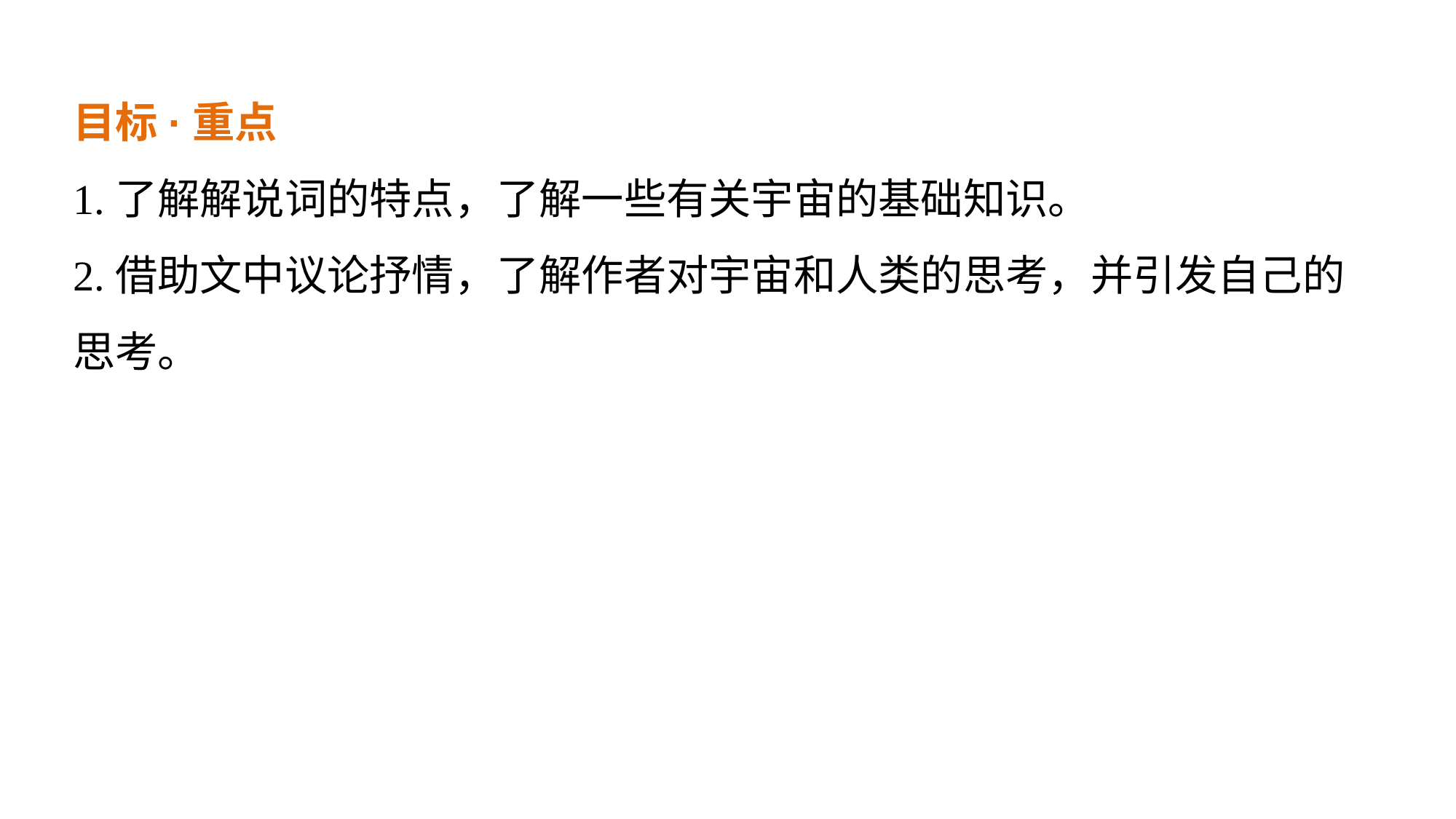

目标·重点
1.了解解说词的特点，了解一些有关宇宙的基础知识。
2.借助文中议论抒情，了解作者对宇宙和人类的思考，并引发自己的思考。